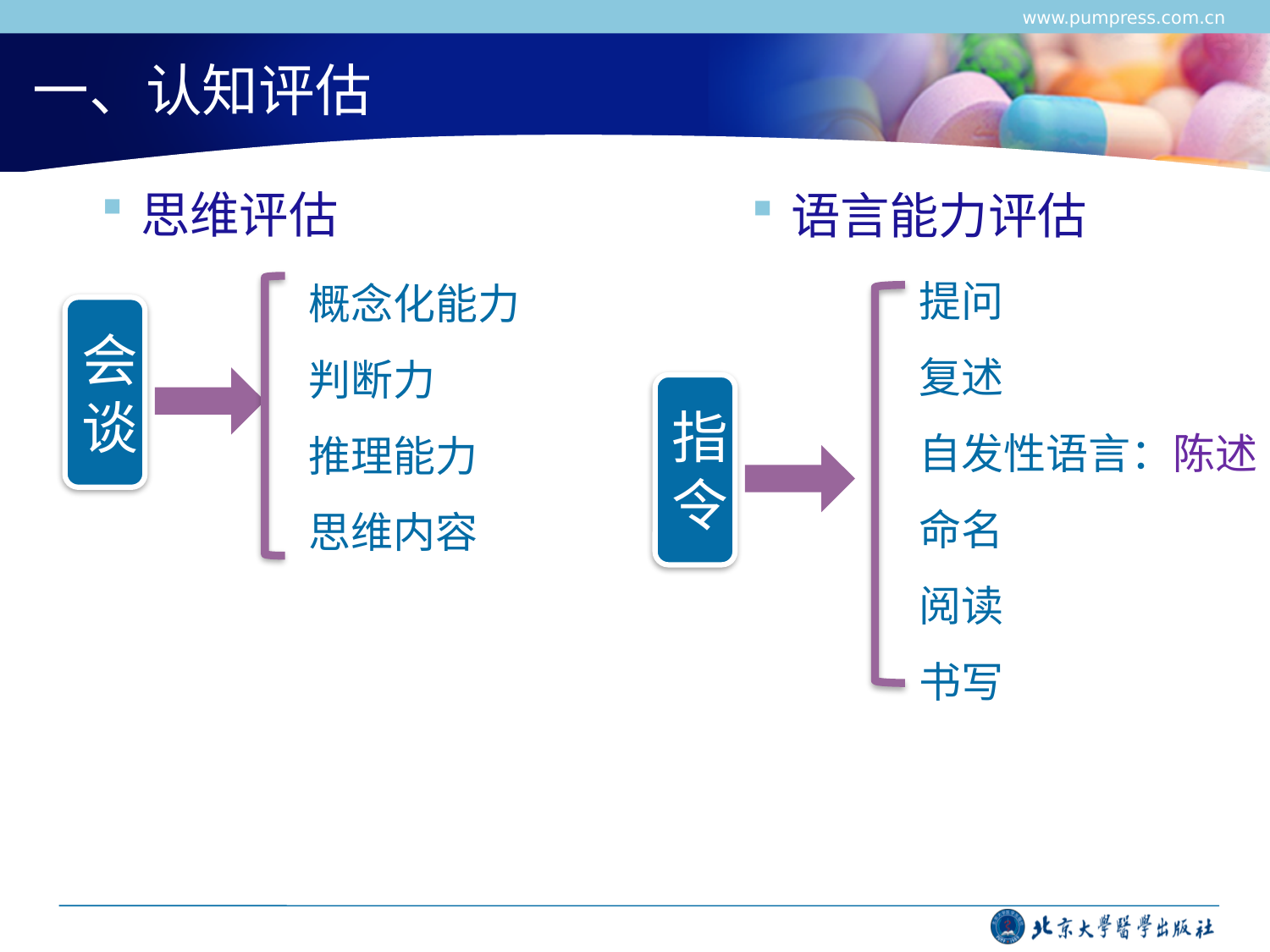

www.pumpress.com.cn
# 一、认知评估
思维评估
语言能力评估
提问
复述
自发性语言：陈述
命名
阅读
书写

指令

概念化能力
判断力
推理能力
思维内容

会谈